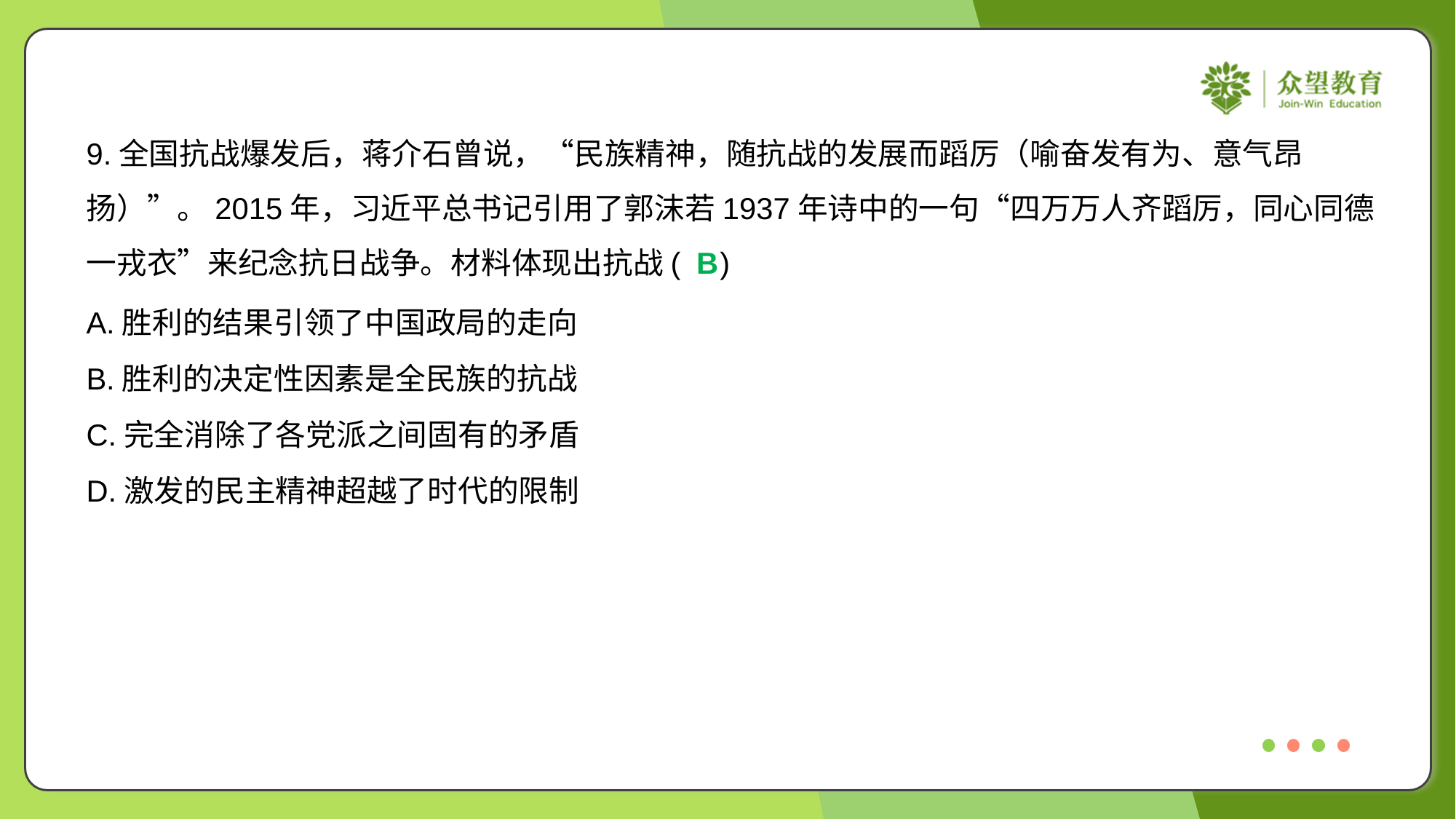

9.全国抗战爆发后，蒋介石曾说，“民族精神，随抗战的发展而蹈厉（喻奋发有为、意气昂
扬）”。2015年，习近平总书记引用了郭沫若1937年诗中的一句“四万万人齐蹈厉，同心同德
一戎衣”来纪念抗日战争。材料体现出抗战(     )
B
A.胜利的结果引领了中国政局的走向
B.胜利的决定性因素是全民族的抗战
C.完全消除了各党派之间固有的矛盾
D.激发的民主精神超越了时代的限制